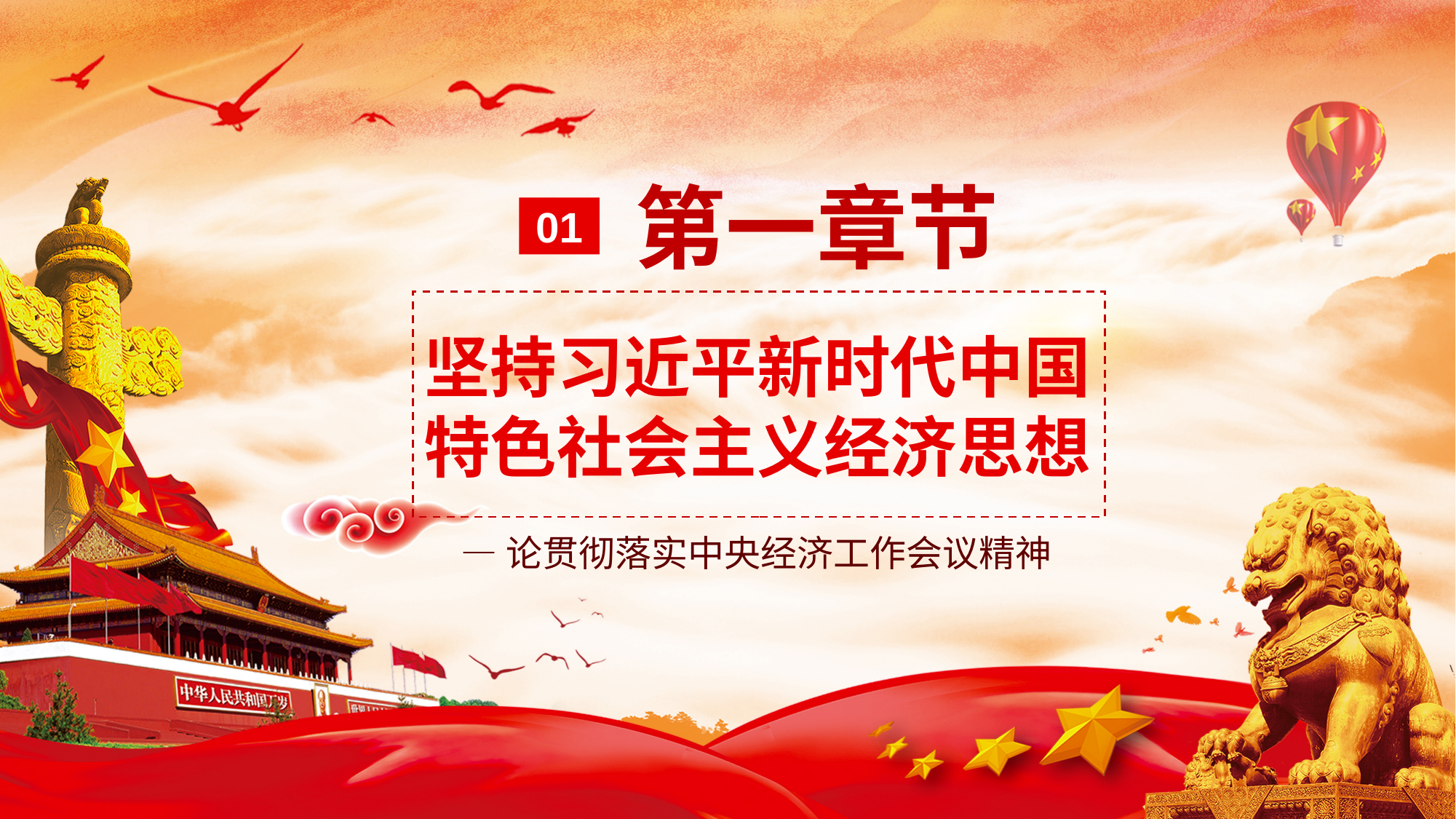

第一章节
01

坚持习近平新时代中国特色社会主义经济思想
—论贯彻落实中央经济工作会议精神